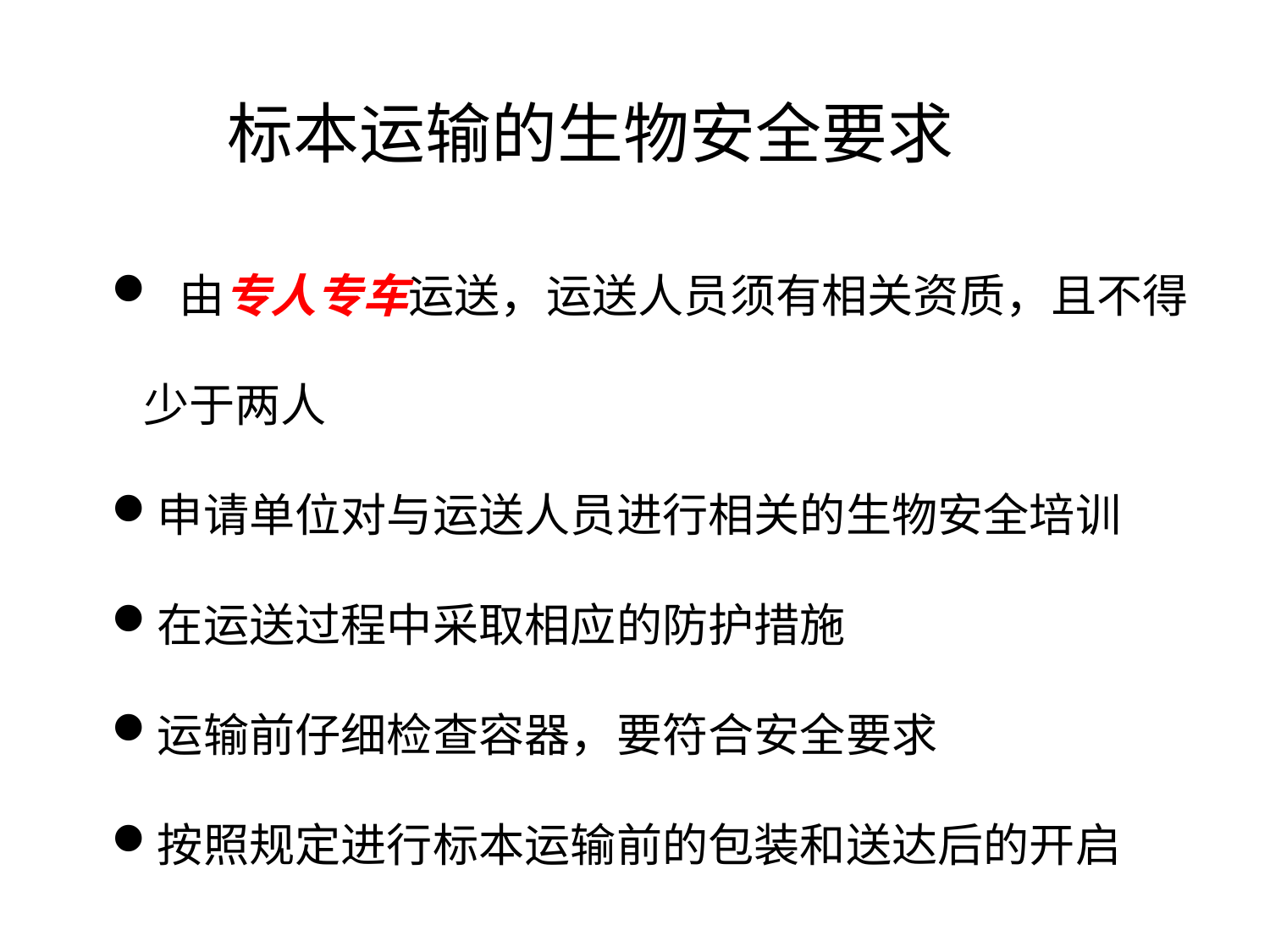

# 标本运输的生物安全要求
 由专人专车运送，运送人员须有相关资质，且不得少于两人
申请单位对与运送人员进行相关的生物安全培训
在运送过程中采取相应的防护措施
运输前仔细检查容器，要符合安全要求
按照规定进行标本运输前的包装和送达后的开启